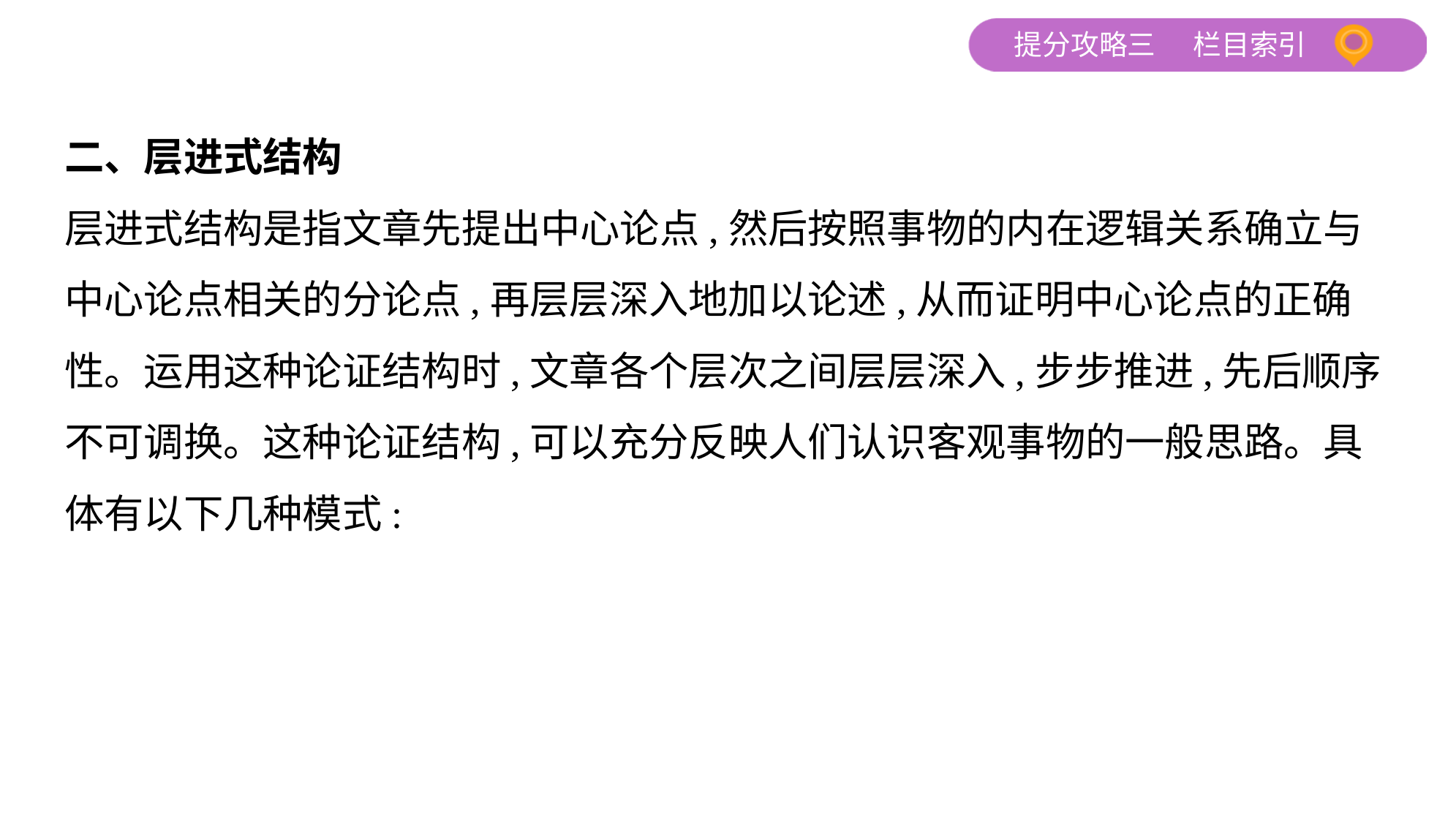

二、层进式结构
层进式结构是指文章先提出中心论点,然后按照事物的内在逻辑关系确立与
中心论点相关的分论点,再层层深入地加以论述,从而证明中心论点的正确
性。运用这种论证结构时,文章各个层次之间层层深入,步步推进,先后顺序
不可调换。这种论证结构,可以充分反映人们认识客观事物的一般思路。具
体有以下几种模式: